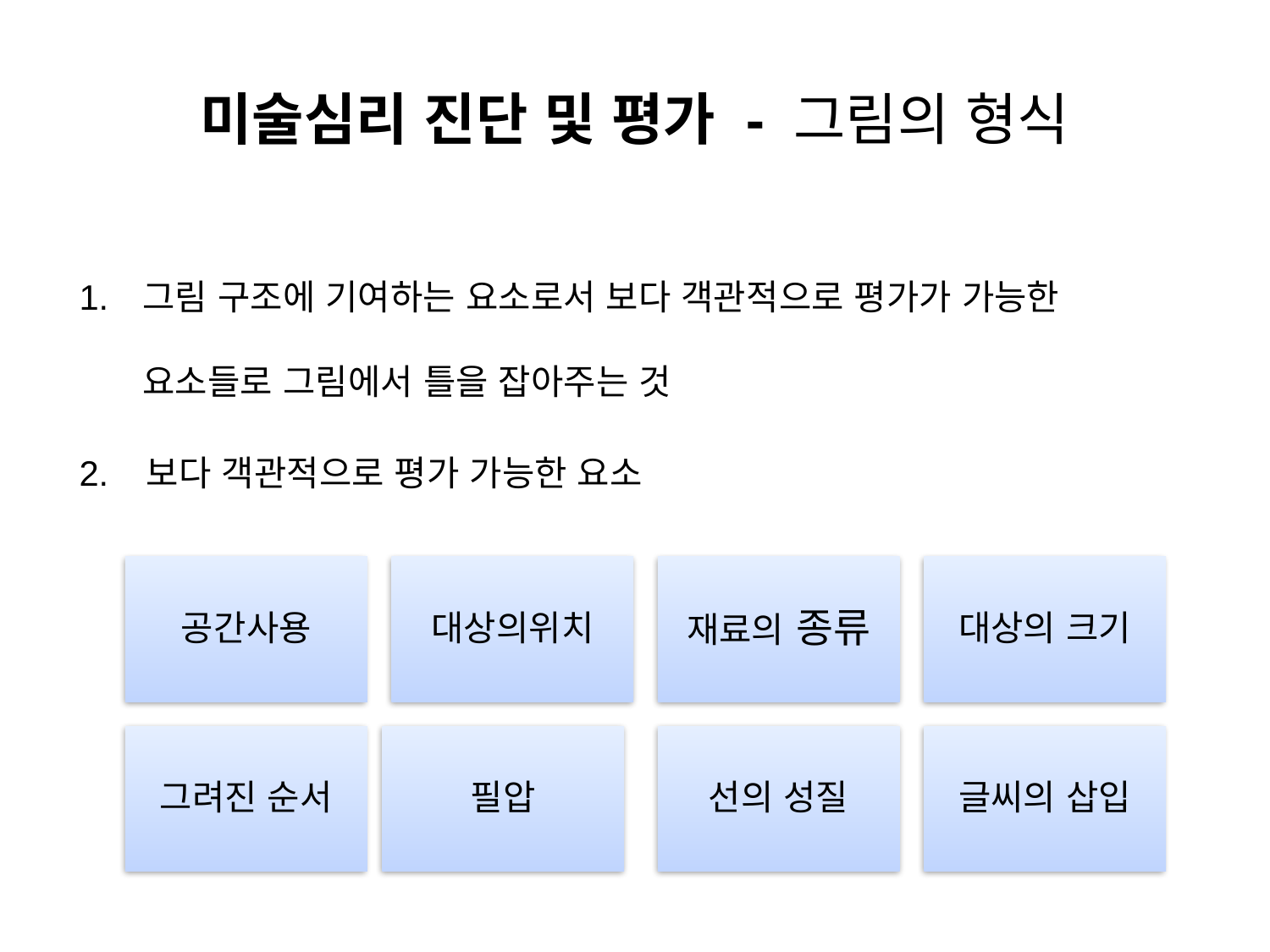

# 미술심리 진단 및 평가 - 그림의 형식
그림 구조에 기여하는 요소로서 보다 객관적으로 평가가 가능한 요소들로 그림에서 틀을 잡아주는 것
2.   보다 객관적으로 평가 가능한 요소

공간사용
대상의위치
재료의 종류
대상의 크기
그려진 순서
필압
선의 성질
글씨의 삽입